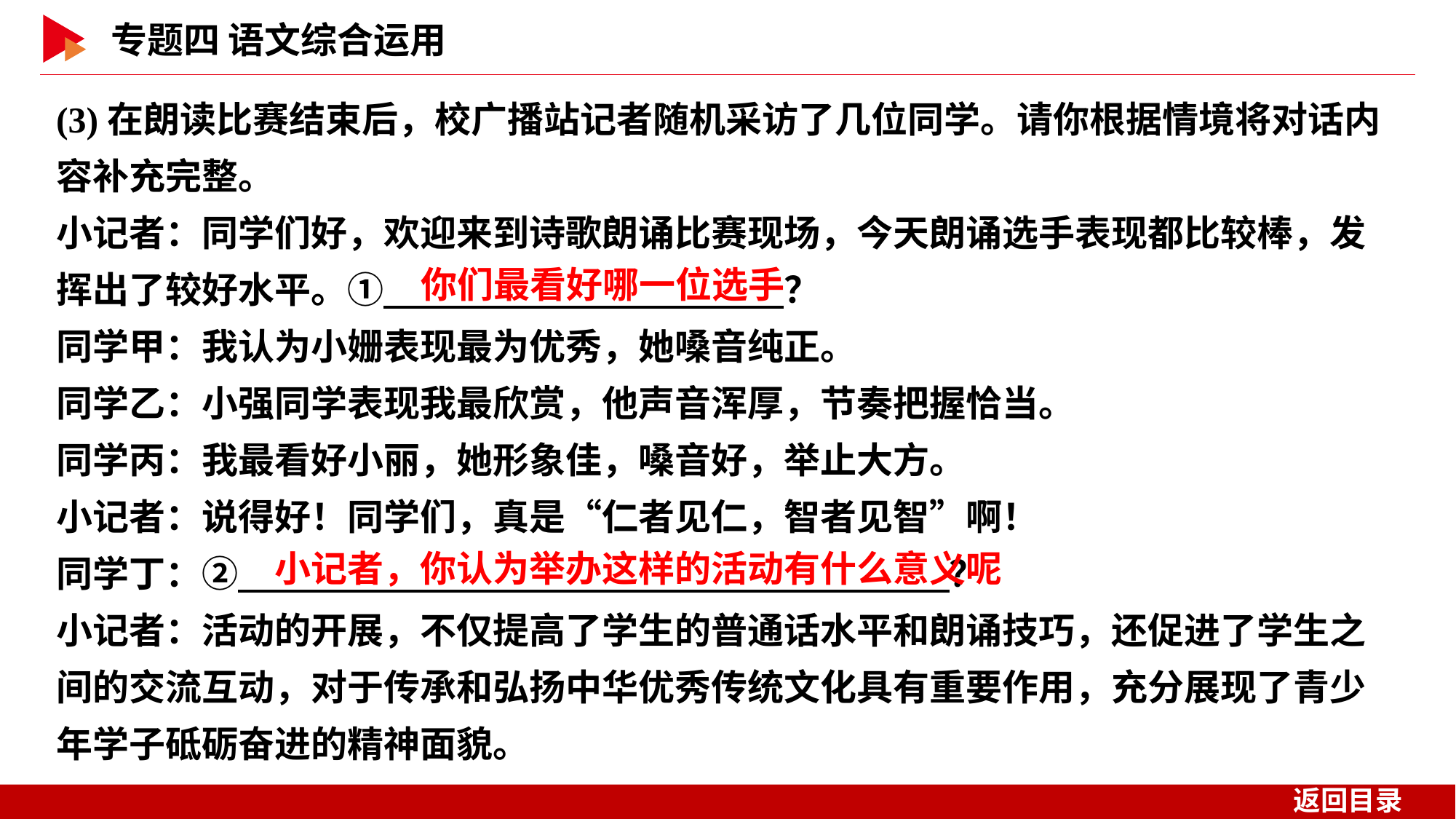

(3)在朗读比赛结束后，校广播站记者随机采访了几位同学。请你根据情境将对话内容补充完整。
小记者：同学们好，欢迎来到诗歌朗诵比赛现场，今天朗诵选手表现都比较棒，发挥出了较好水平。①　                                        　？
同学甲：我认为小姗表现最为优秀，她嗓音纯正。
同学乙：小强同学表现我最欣赏，他声音浑厚，节奏把握恰当。
同学丙：我最看好小丽，她形象佳，嗓音好，举止大方。
小记者：说得好！同学们，真是“仁者见仁，智者见智”啊！
同学丁：②　                                                                              　？
小记者：活动的开展，不仅提高了学生的普通话水平和朗诵技巧，还促进了学生之间的交流互动，对于传承和弘扬中华优秀传统文化具有重要作用，充分展现了青少年学子砥砺奋进的精神面貌。
你们最看好哪一位选手
小记者，你认为举办这样的活动有什么意义呢